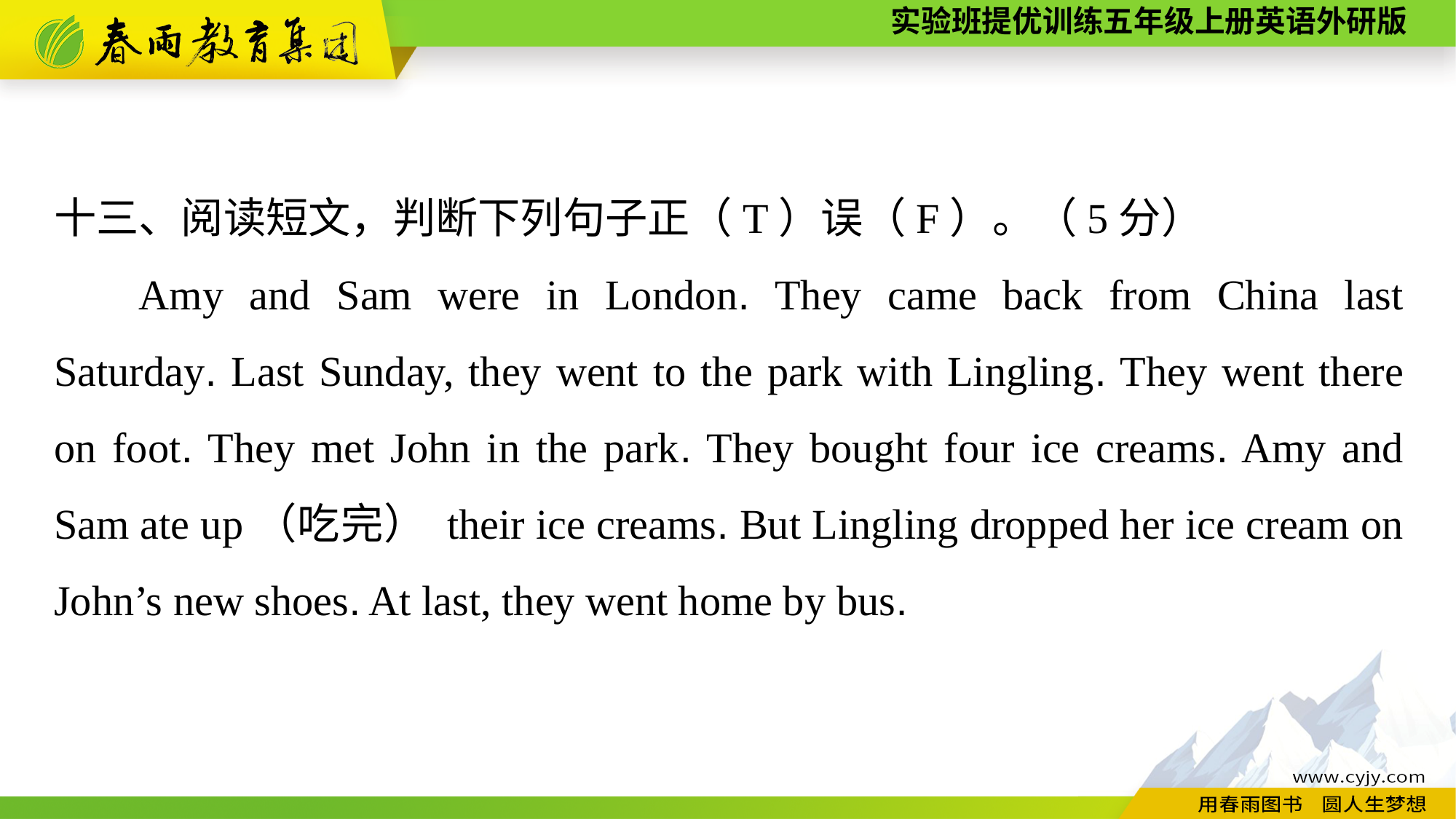

十三、阅读短文，判断下列句子正（T）误（F）。（5分）
Amy and Sam were in London. They came back from China last Saturday. Last Sunday, they went to the park with Lingling. They went there on foot. They met John in the park. They bought four ice creams. Amy and Sam ate up（吃完） their ice creams. But Lingling dropped her ice cream on John’s new shoes. At last, they went home by bus.